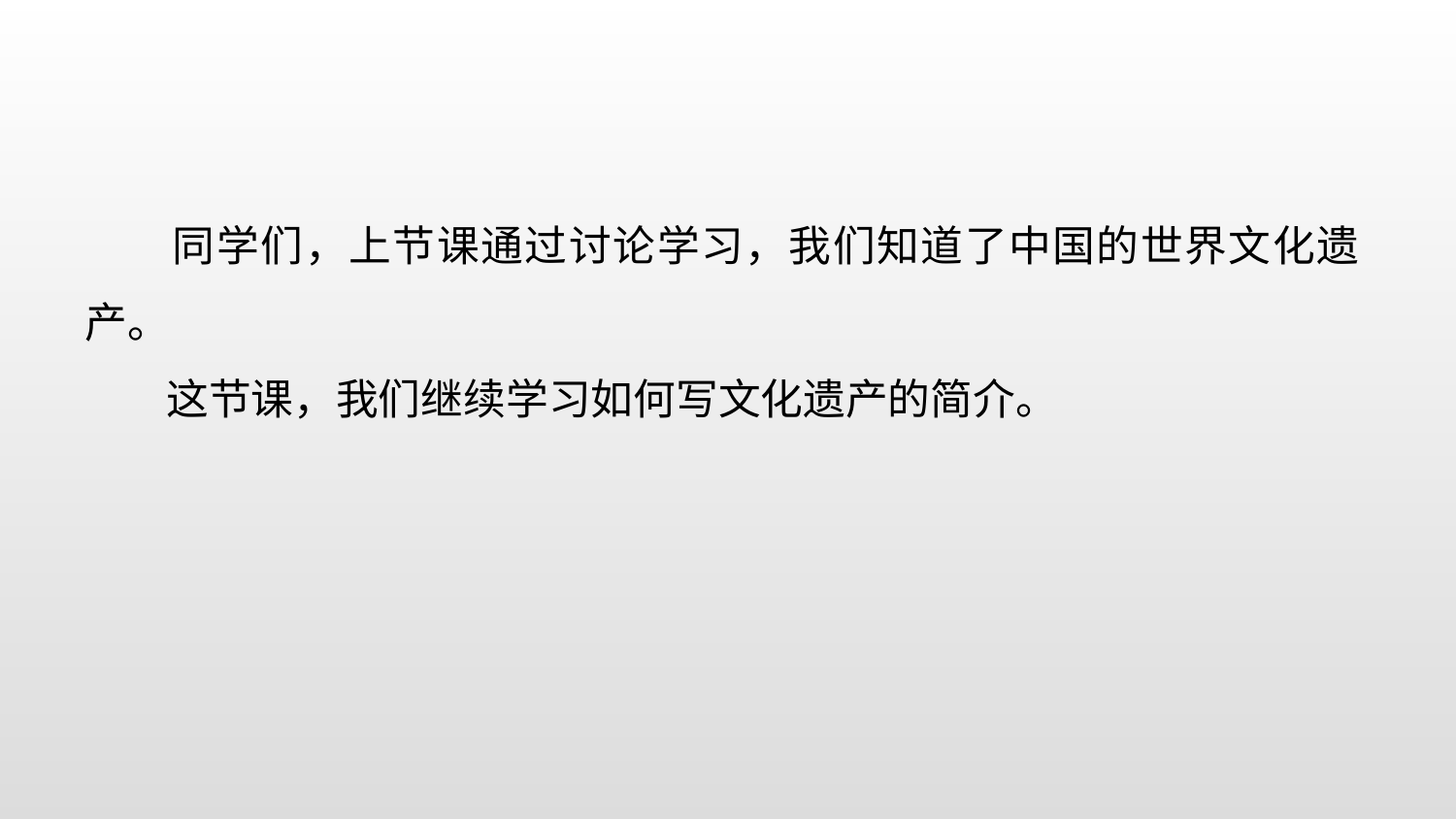

同学们，上节课通过讨论学习，我们知道了中国的世界文化遗产。
   这节课，我们继续学习如何写文化遗产的简介。